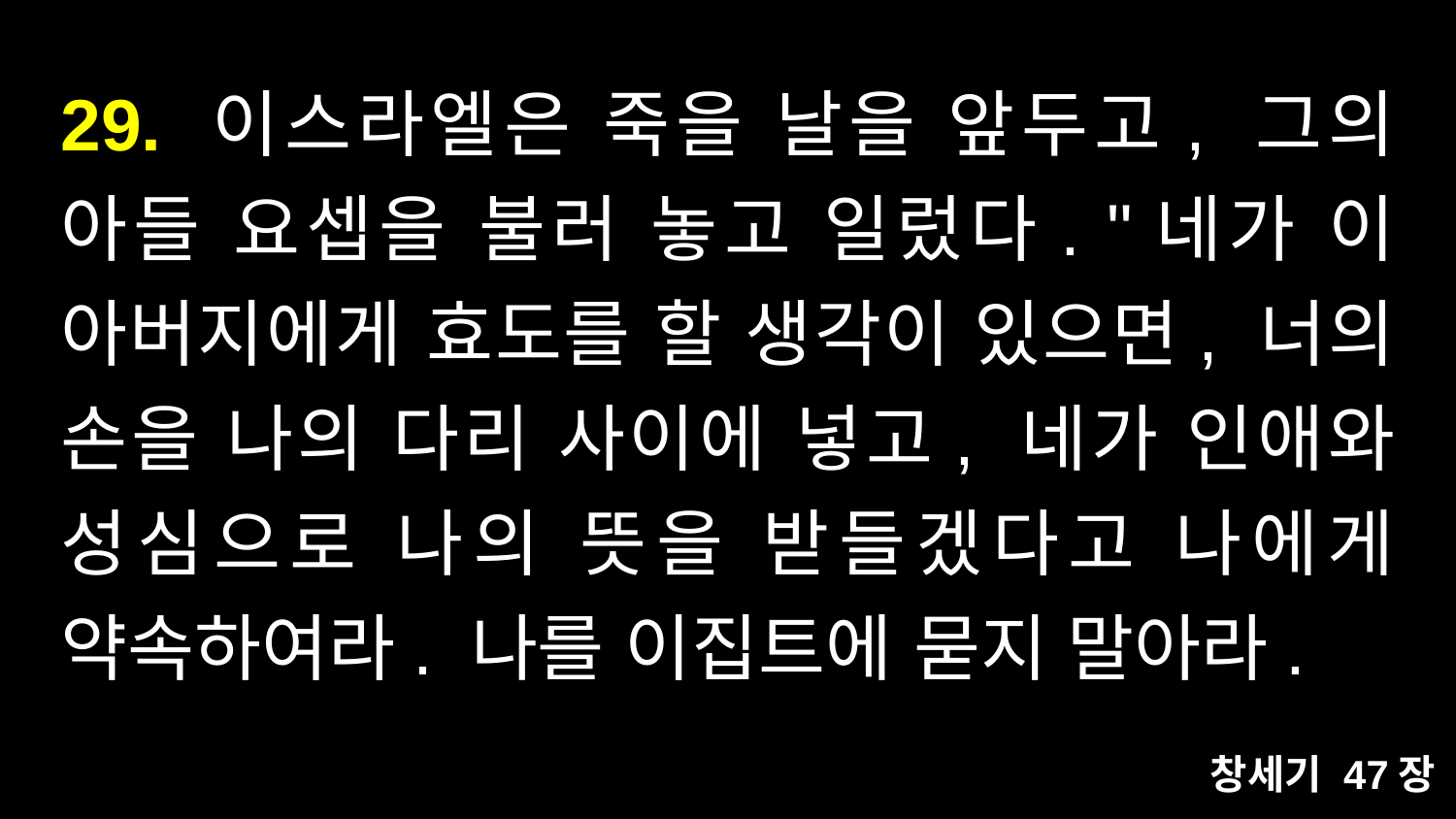

# 29. 이스라엘은 죽을 날을 앞두고, 그의 아들 요셉을 불러 놓고 일렀다. "네가 이 아버지에게 효도를 할 생각이 있으면, 너의 손을 나의 다리 사이에 넣고, 네가 인애와 성심으로 나의 뜻을 받들겠다고 나에게 약속하여라. 나를 이집트에 묻지 말아라.
창세기 47장